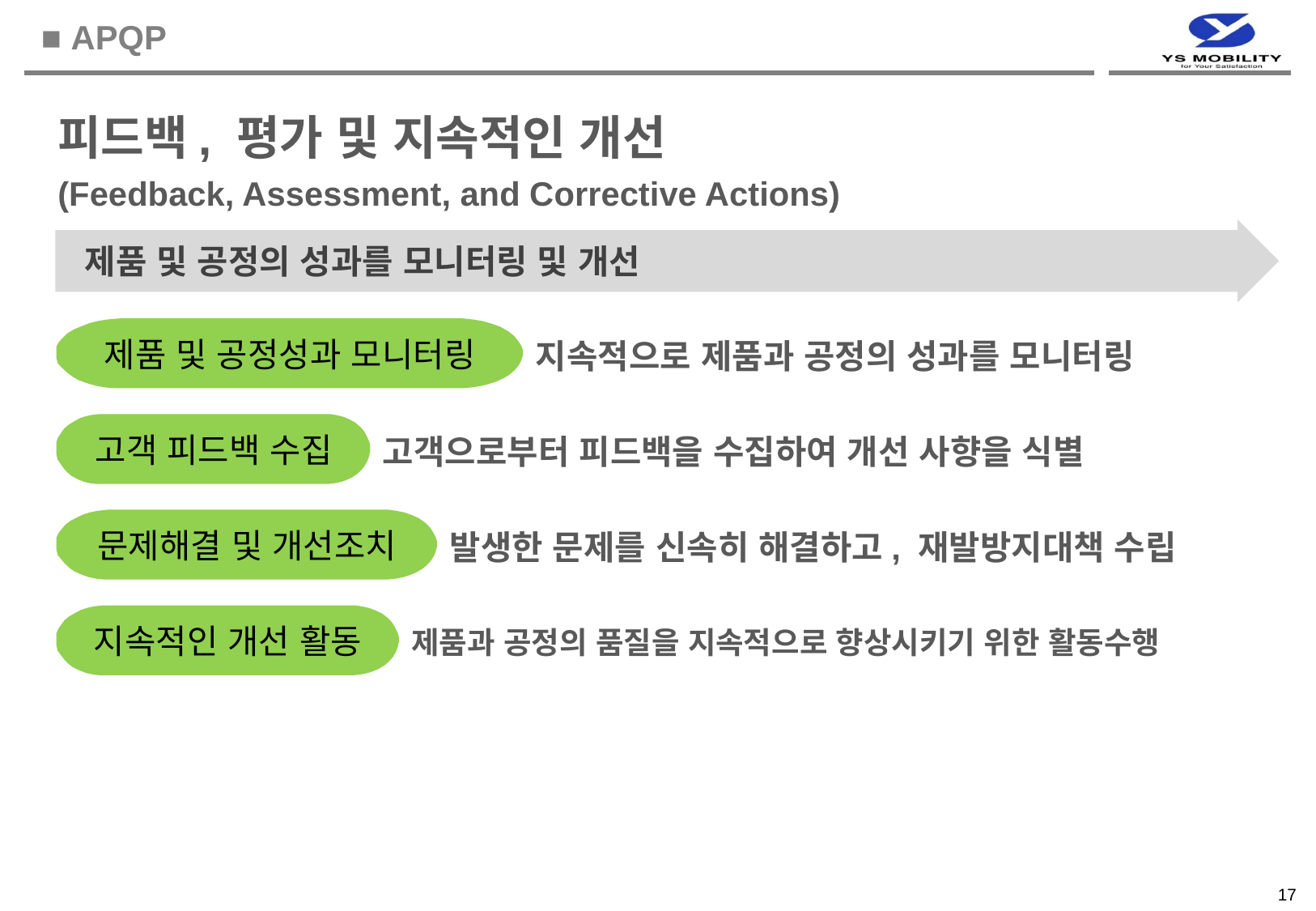

■ APQP
피드백, 평가 및 지속적인 개선
(Feedback, Assessment, and Corrective Actions)
 제품 및 공정의 성과를 모니터링 및 개선
제품 및 공정성과 모니터링
지속적으로 제품과 공정의 성과를 모니터링
고객 피드백 수집
고객으로부터 피드백을 수집하여 개선 사향을 식별
문제해결 및 개선조치
발생한 문제를 신속히 해결하고, 재발방지대책 수립
지속적인 개선 활동
제품과 공정의 품질을 지속적으로 향상시키기 위한 활동수행